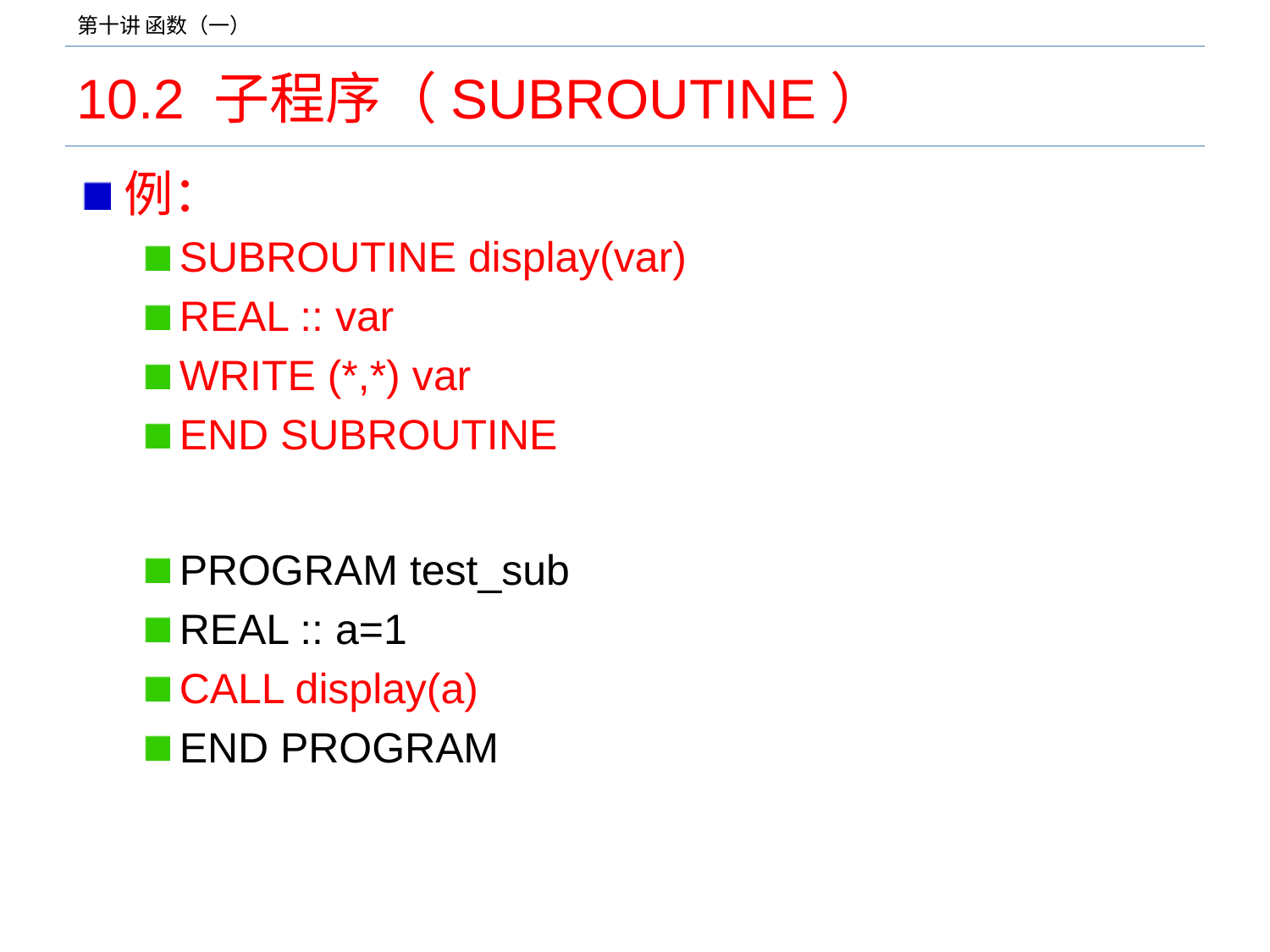

# 10.2 子程序（SUBROUTINE）
例：
SUBROUTINE display(var)
REAL :: var
WRITE (*,*) var
END SUBROUTINE

PROGRAM test_sub
REAL :: a=1
CALL display(a)
END PROGRAM